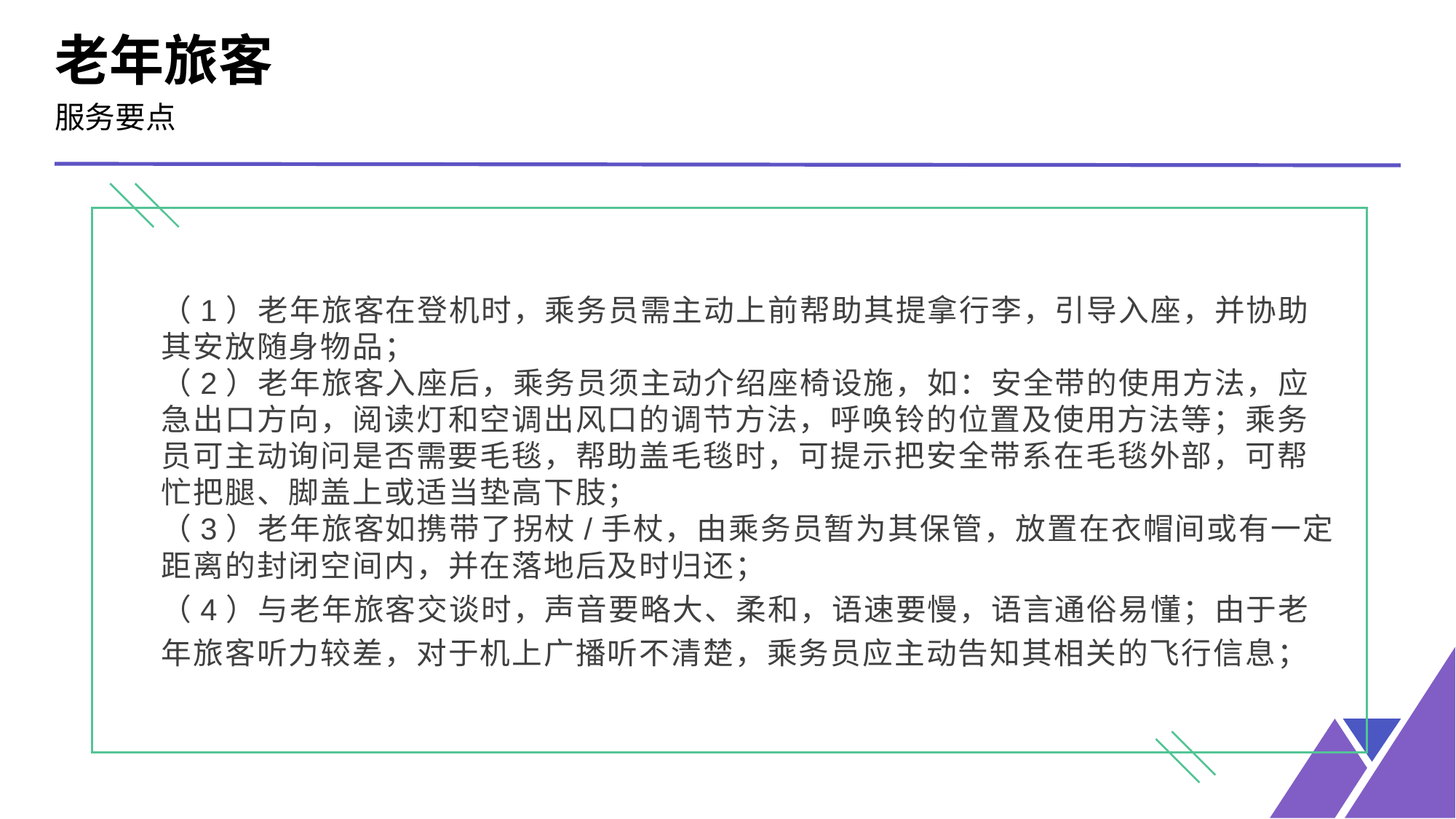

老年旅客
服务要点

（1）老年旅客在登机时，乘务员需主动上前帮助其提拿行李，引导入座，并协助其安放随身物品；
（2）老年旅客入座后，乘务员须主动介绍座椅设施，如：安全带的使用方法，应急出口方向，阅读灯和空调出风口的调节方法，呼唤铃的位置及使用方法等；乘务员可主动询问是否需要毛毯，帮助盖毛毯时，可提示把安全带系在毛毯外部，可帮忙把腿、脚盖上或适当垫高下肢；
（3）老年旅客如携带了拐杖/手杖，由乘务员暂为其保管，放置在衣帽间或有一定距离的封闭空间内，并在落地后及时归还；
（4）与老年旅客交谈时，声音要略大、柔和，语速要慢，语言通俗易懂；由于老年旅客听力较差，对于机上广播听不清楚，乘务员应主动告知其相关的飞行信息；